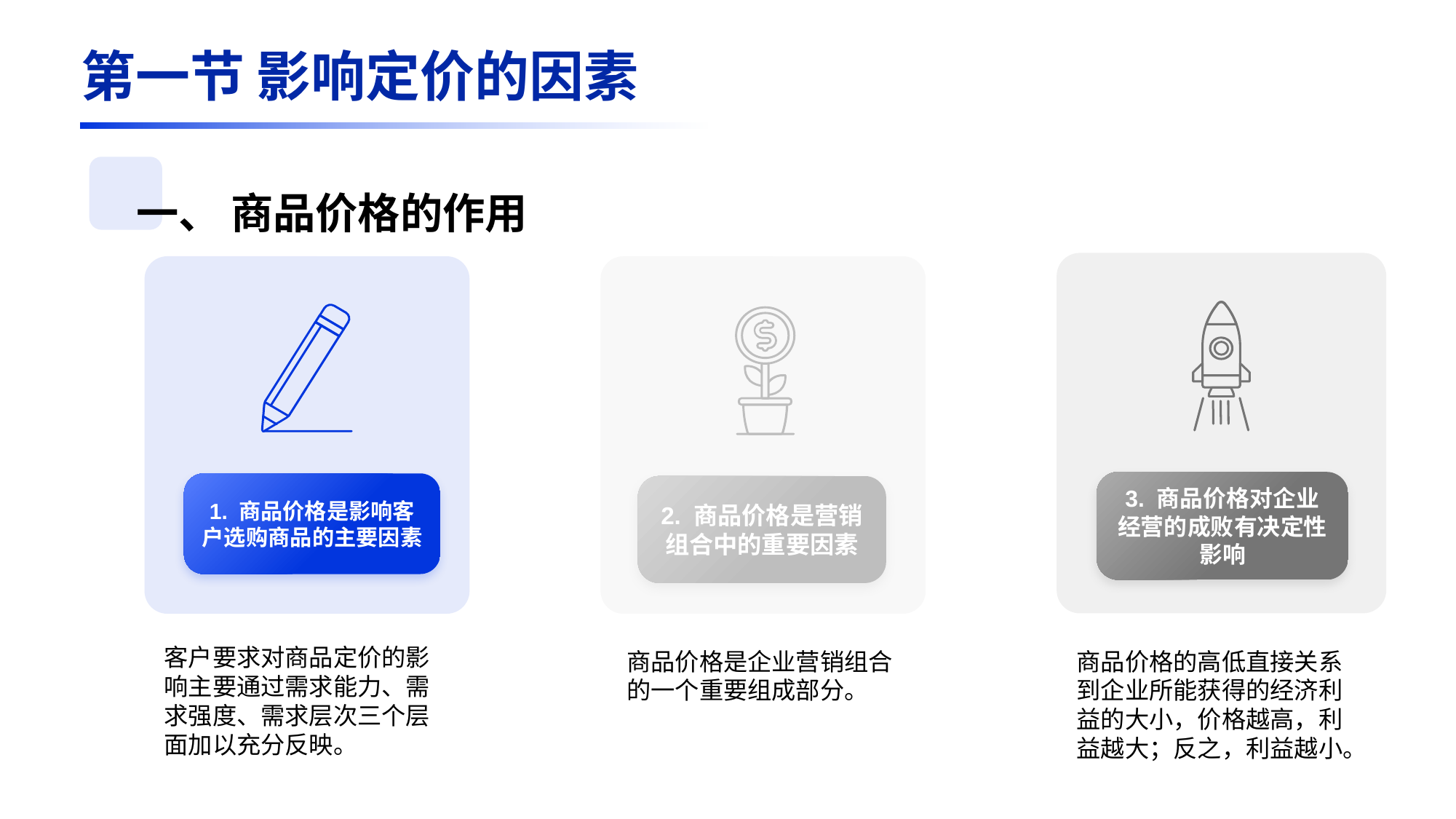

第一节 影响定价的因素

一、 商品价格的作用

3. 商品价格对企业经营的成败有决定性影响

2. 商品价格是营销组合中的重要因素

1. 商品价格是影响客户选购商品的主要因素

客户要求对商品定价的影响主要通过需求能力、需求强度、需求层次三个层面加以充分反映。
商品价格的高低直接关系到企业所能获得的经济利益的大小，价格越高，利益越大；反之，利益越小。
商品价格是企业营销组合的一个重要组成部分。